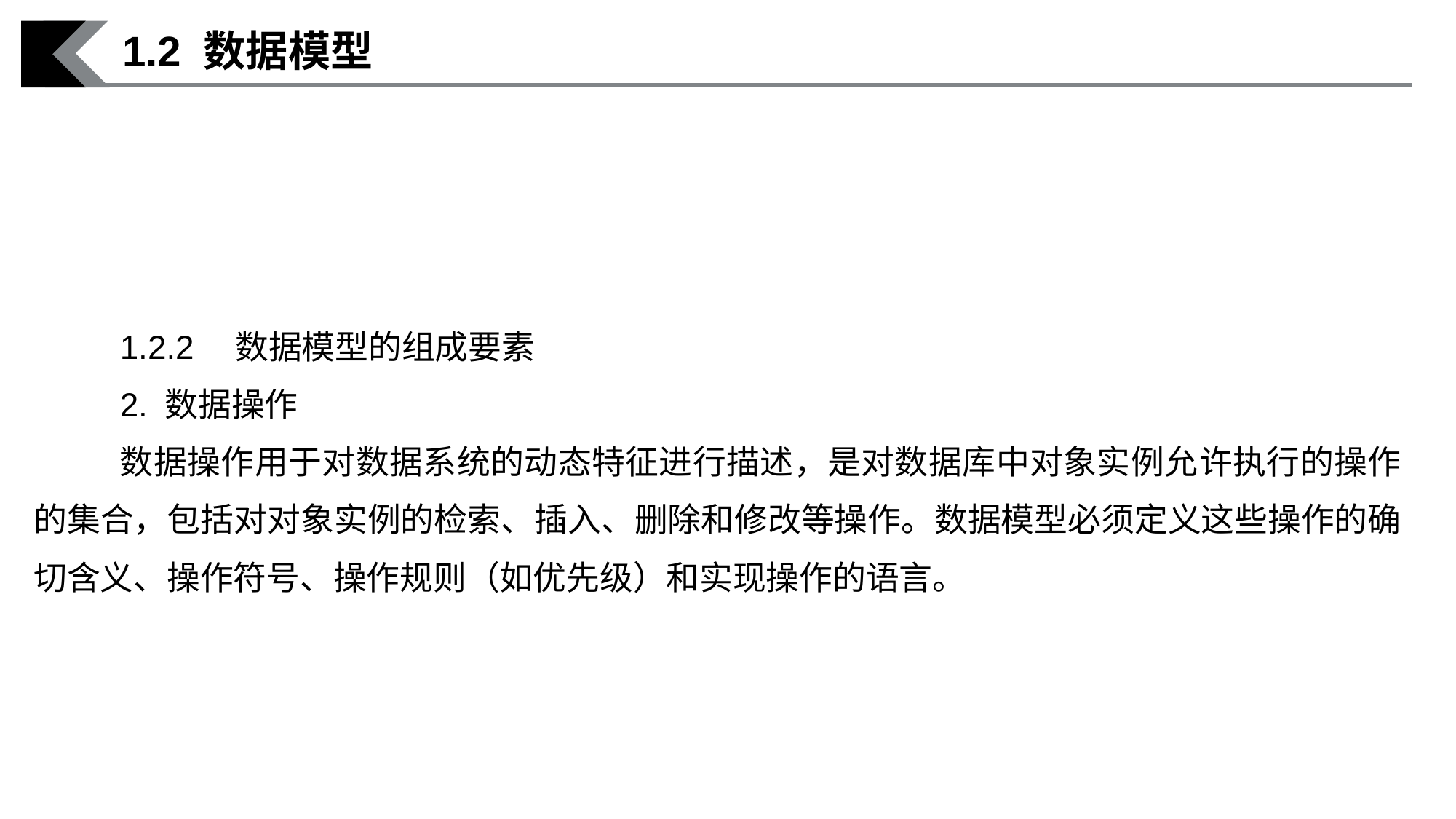

1.2 数据模型
1.2.2　数据模型的组成要素
2. 数据操作
数据操作用于对数据系统的动态特征进行描述，是对数据库中对象实例允许执行的操作的集合，包括对对象实例的检索、插入、删除和修改等操作。数据模型必须定义这些操作的确切含义、操作符号、操作规则（如优先级）和实现操作的语言。